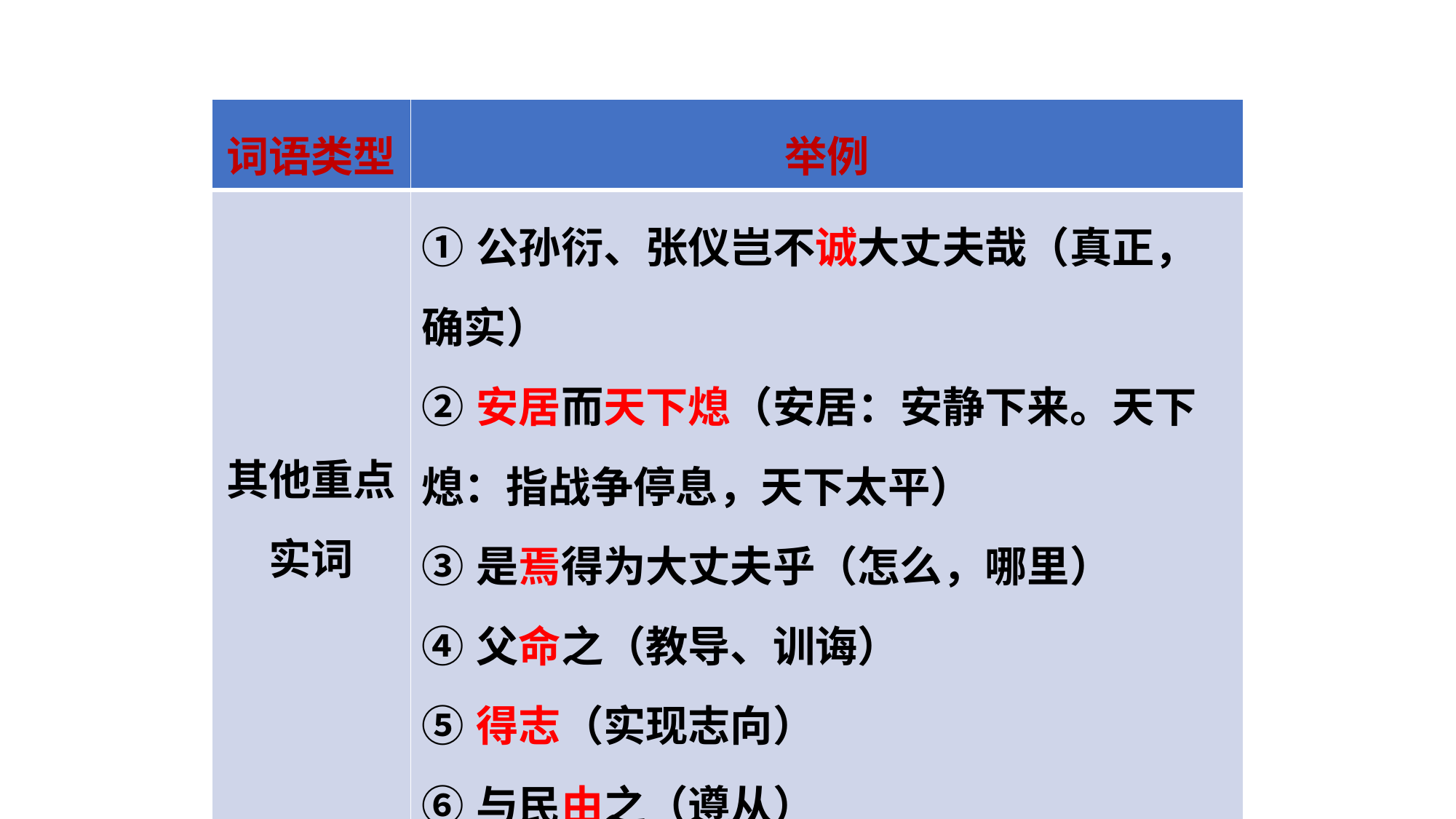

| 词语类型 | 举例 |
| --- | --- |
| 其他重点实词 | ①公孙衍、张仪岂不诚大丈夫哉（真正，确实） ②安居而天下熄（安居：安静下来。天下熄：指战争停息，天下太平） ③是焉得为大丈夫乎（怎么，哪里） ④父命之（教导、训诲） ⑤得志（实现志向） ⑥与民由之（遵从） |